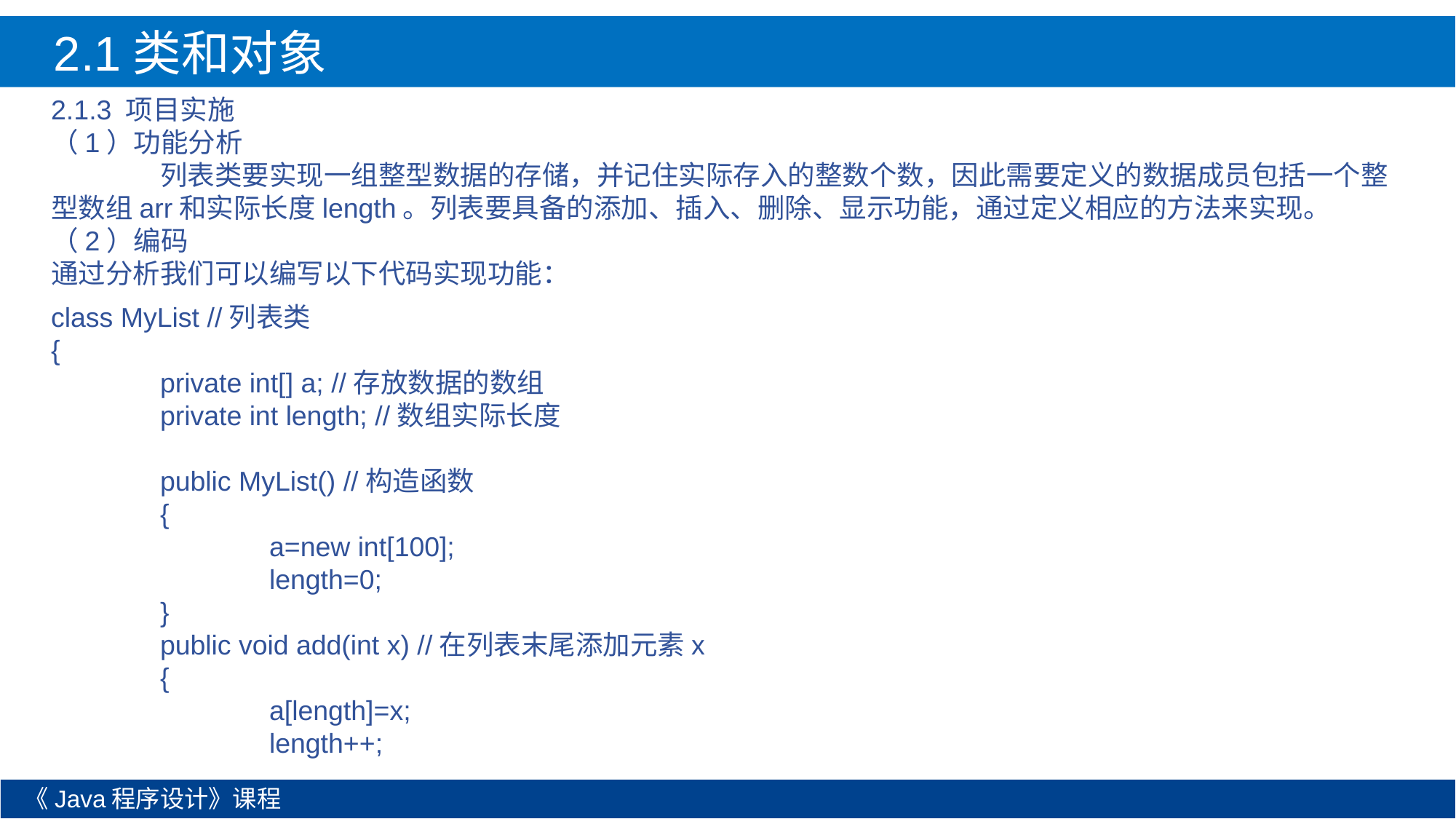

2.1类和对象
2.1.3 项目实施
（1）功能分析
	列表类要实现一组整型数据的存储，并记住实际存入的整数个数，因此需要定义的数据成员包括一个整型数组arr和实际长度length。列表要具备的添加、插入、删除、显示功能，通过定义相应的方法来实现。
（2）编码
通过分析我们可以编写以下代码实现功能：
class MyList //列表类
{
	private int[] a; //存放数据的数组
	private int length; //数组实际长度

	public MyList() //构造函数
	{
		a=new int[100];
		length=0;
	}
	public void add(int x) //在列表末尾添加元素x
	{
		a[length]=x;
		length++;

《Java程序设计》课程